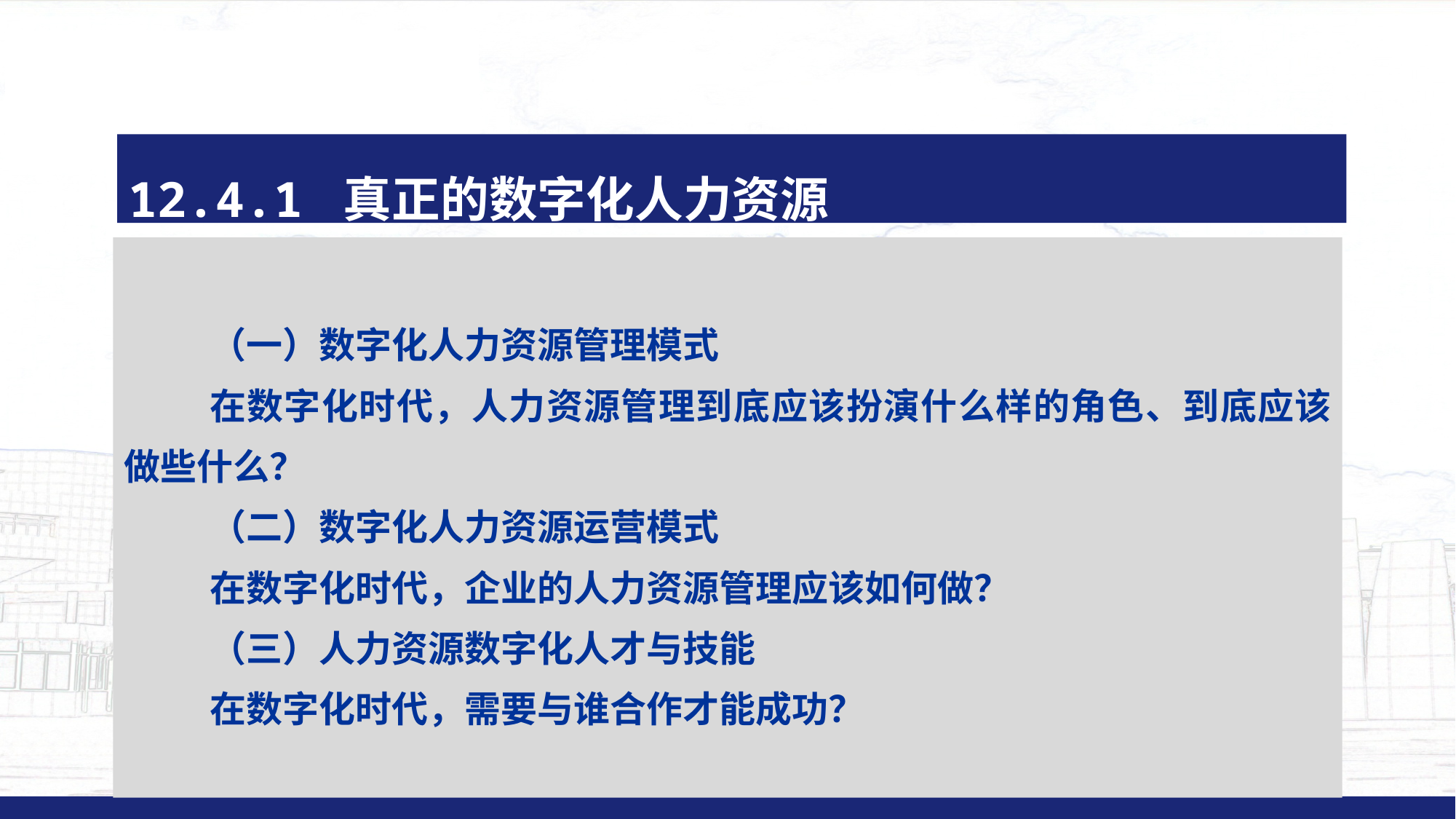

#
12.4.1 真正的数字化人力资源

（一）数字化人力资源管理模式
在数字化时代，人力资源管理到底应该扮演什么样的角色、到底应该做些什么？
（二）数字化人力资源运营模式
在数字化时代，企业的人力资源管理应该如何做？
（三）人力资源数字化人才与技能
在数字化时代，需要与谁合作才能成功？